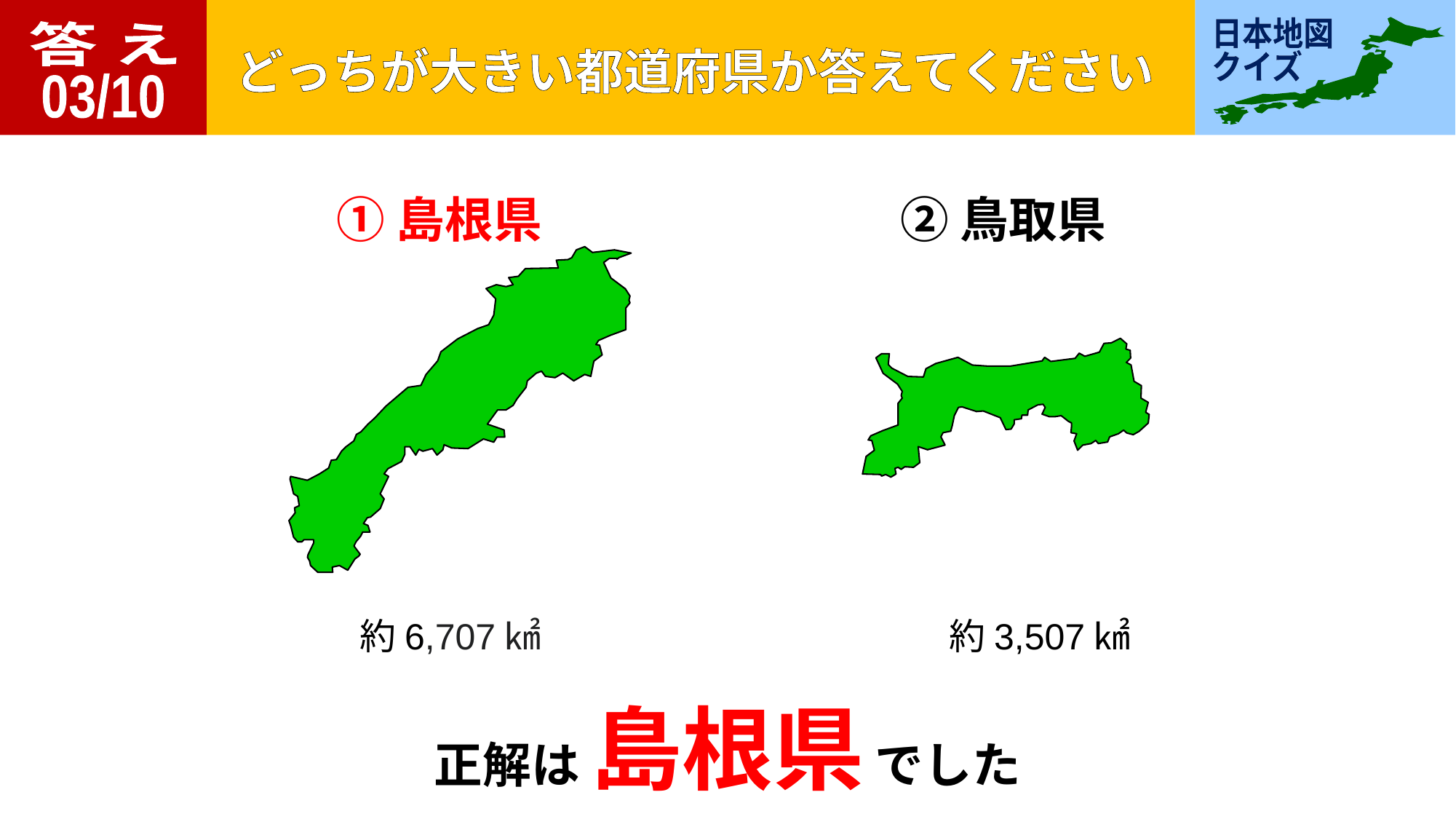

答 え
03/10
①島根県
②鳥取県

約6,707㎢
約3,507㎢
正解は 島根県 でした